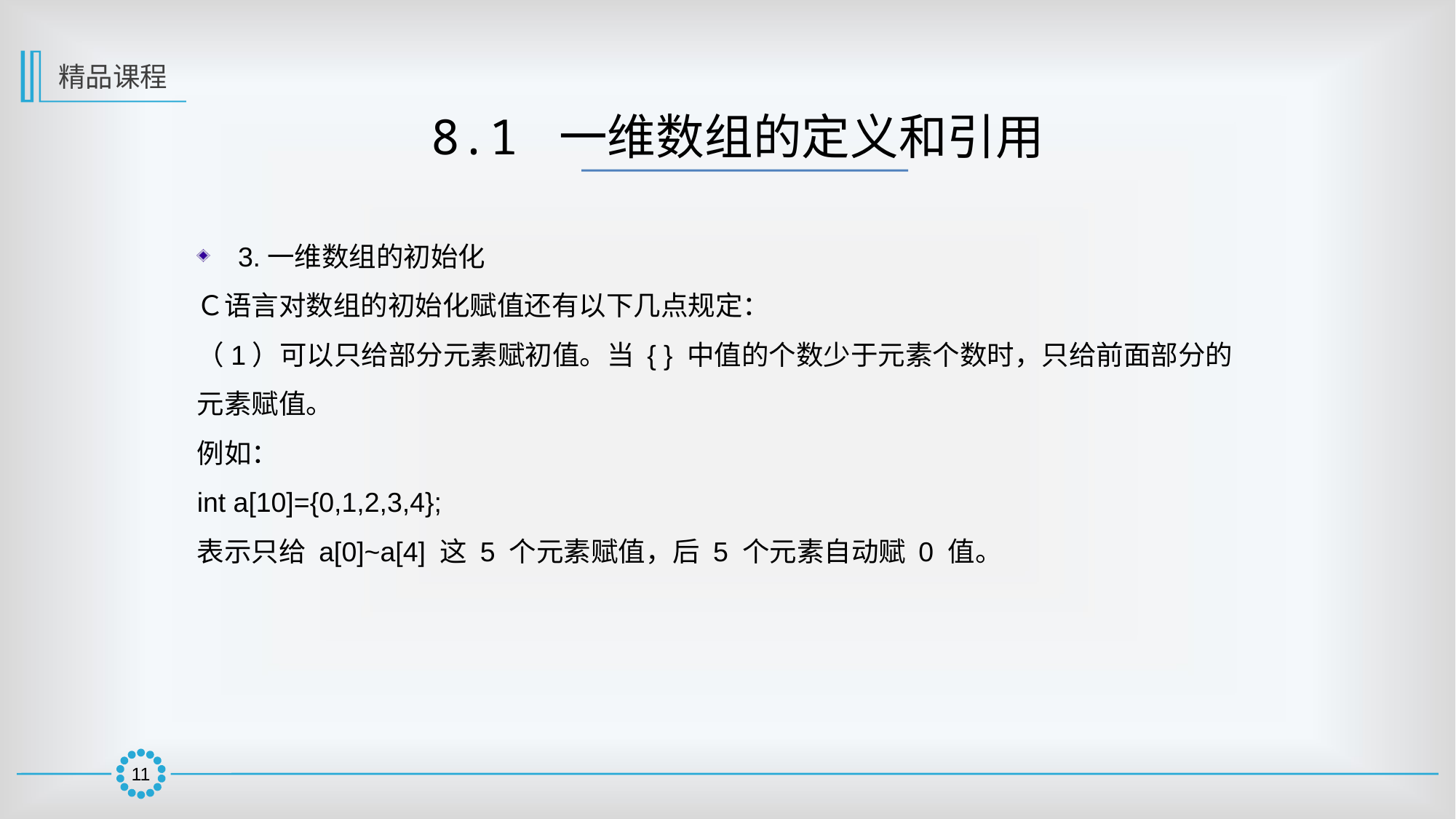

精品课程
8.1 一维数组的定义和引用

3.一维数组的初始化
Ｃ语言对数组的初始化赋值还有以下几点规定：
（1）可以只给部分元素赋初值。当 { } 中值的个数少于元素个数时，只给前面部分的
元素赋值。
例如：
int a[10]={0,1,2,3,4};
表示只给 a[0]~a[4] 这 5 个元素赋值，后 5 个元素自动赋 0 值。

11